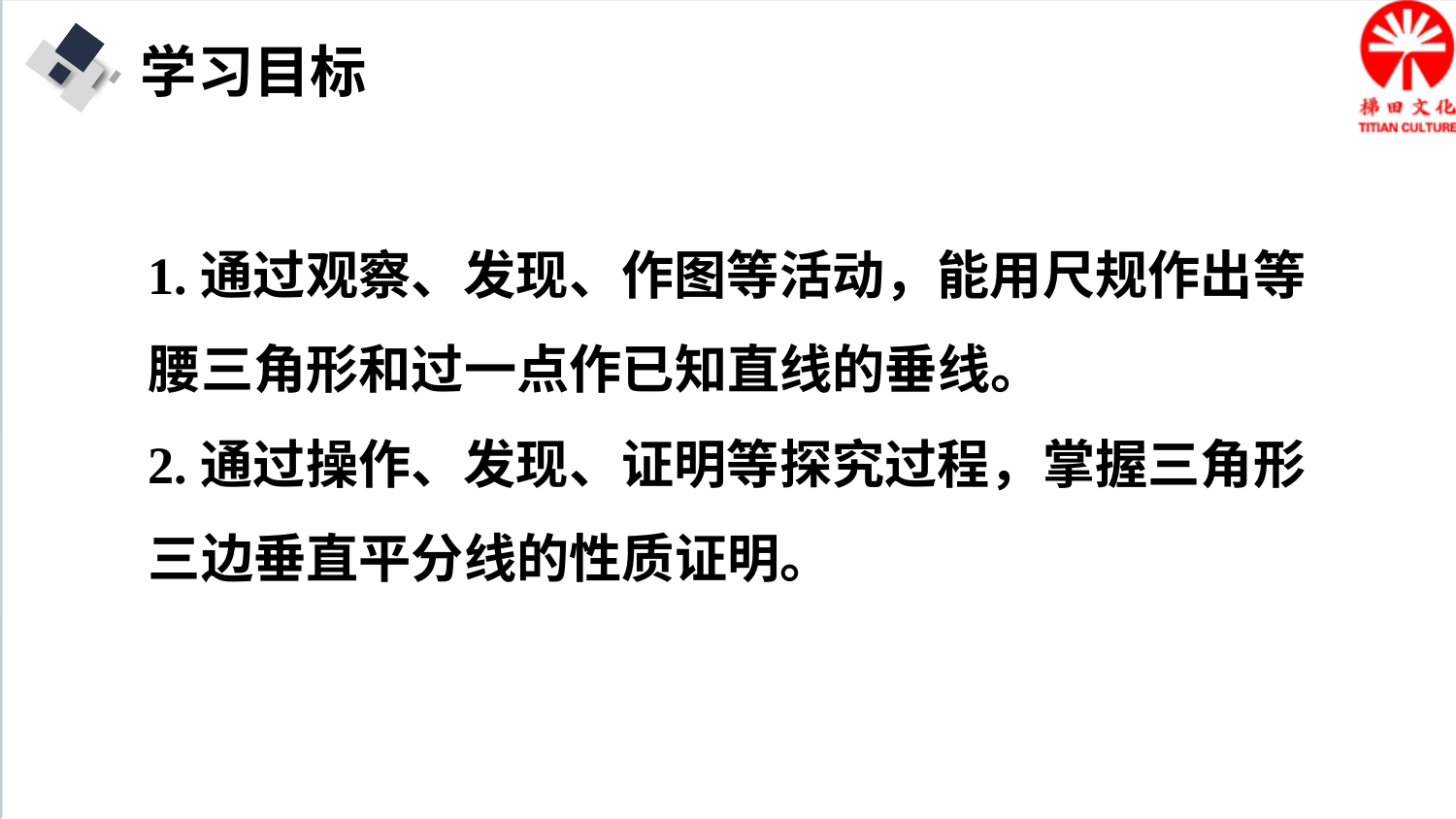

学习目标

1.通过观察、发现、作图等活动，能用尺规作出等腰三角形和过一点作已知直线的垂线。
2.通过操作、发现、证明等探究过程，掌握三角形三边垂直平分线的性质证明。